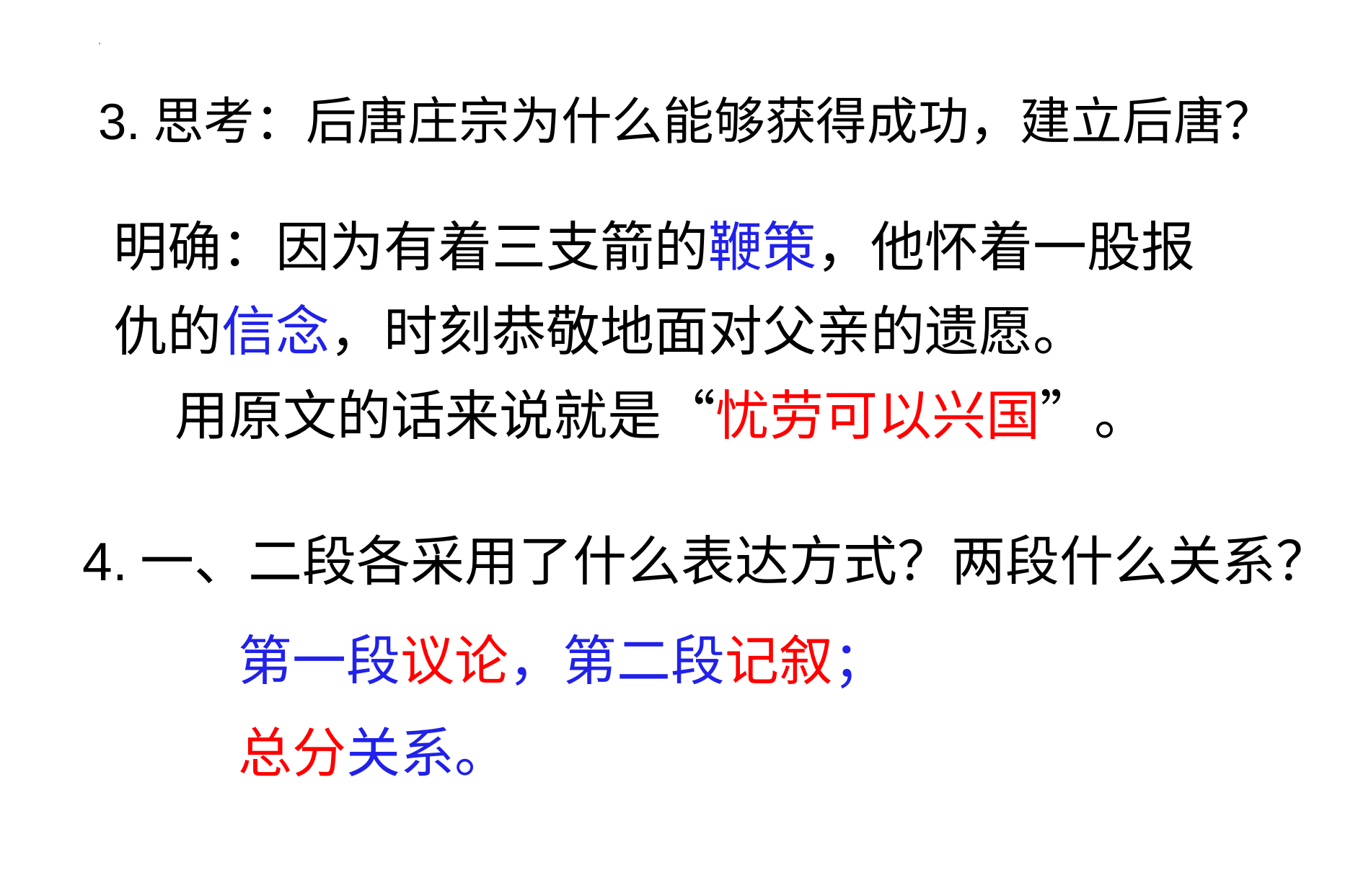

3.思考：后唐庄宗为什么能够获得成功，建立后唐？
明确：因为有着三支箭的鞭策，他怀着一股报仇的信念，时刻恭敬地面对父亲的遗愿。
    用原文的话来说就是“忧劳可以兴国”。
4.一、二段各采用了什么表达方式？两段什么关系？
第一段议论，第二段记叙；
总分关系。